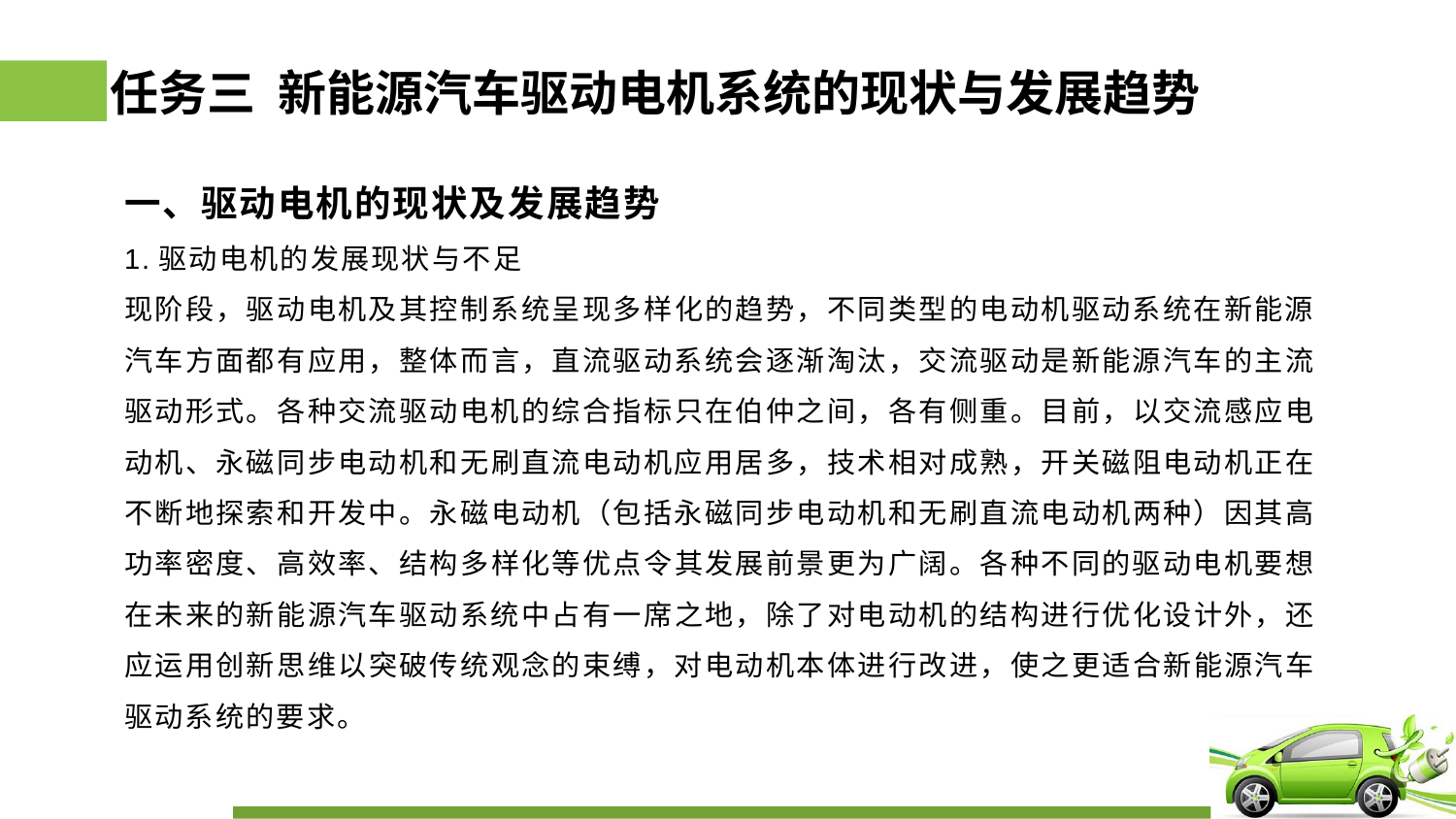

# 任务三  新能源汽车驱动电机系统的现状与发展趋势
一、驱动电机的现状及发展趋势
1.驱动电机的发展现状与不足
现阶段，驱动电机及其控制系统呈现多样化的趋势，不同类型的电动机驱动系统在新能源汽车方面都有应用，整体而言，直流驱动系统会逐渐淘汰，交流驱动是新能源汽车的主流驱动形式。各种交流驱动电机的综合指标只在伯仲之间，各有侧重。目前，以交流感应电动机、永磁同步电动机和无刷直流电动机应用居多，技术相对成熟，开关磁阻电动机正在不断地探索和开发中。永磁电动机（包括永磁同步电动机和无刷直流电动机两种）因其高功率密度、高效率、结构多样化等优点令其发展前景更为广阔。各种不同的驱动电机要想在未来的新能源汽车驱动系统中占有一席之地，除了对电动机的结构进行优化设计外，还应运用创新思维以突破传统观念的束缚，对电动机本体进行改进，使之更适合新能源汽车驱动系统的要求。